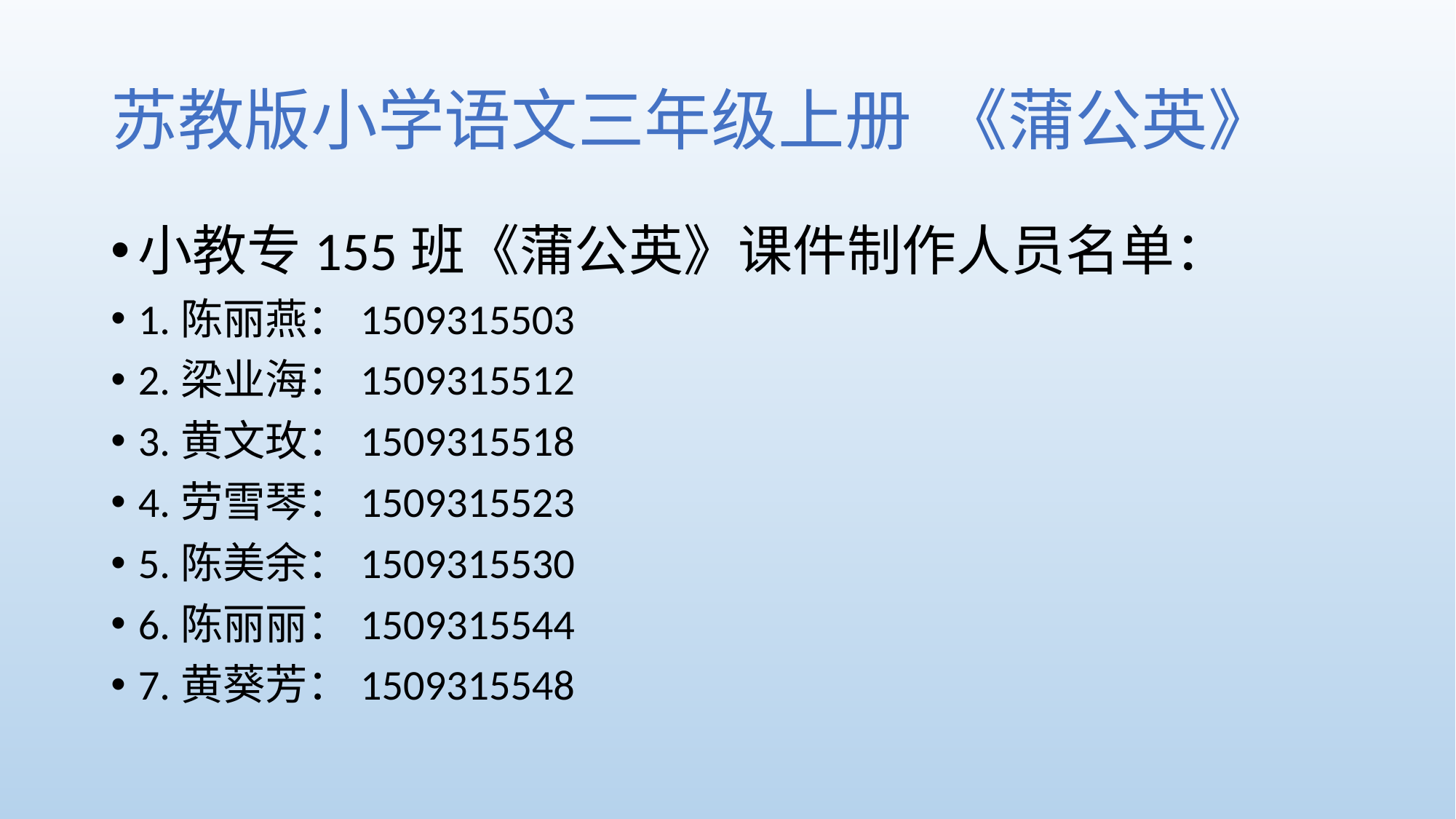

# 苏教版小学语文三年级上册  《蒲公英》
小教专155班《蒲公英》课件制作人员名单：
1.陈丽燕：1509315503
2.梁业海：1509315512
3.黄文玫：1509315518
4.劳雪琴：1509315523
5.陈美余：1509315530
6.陈丽丽：1509315544
7.黄葵芳：1509315548